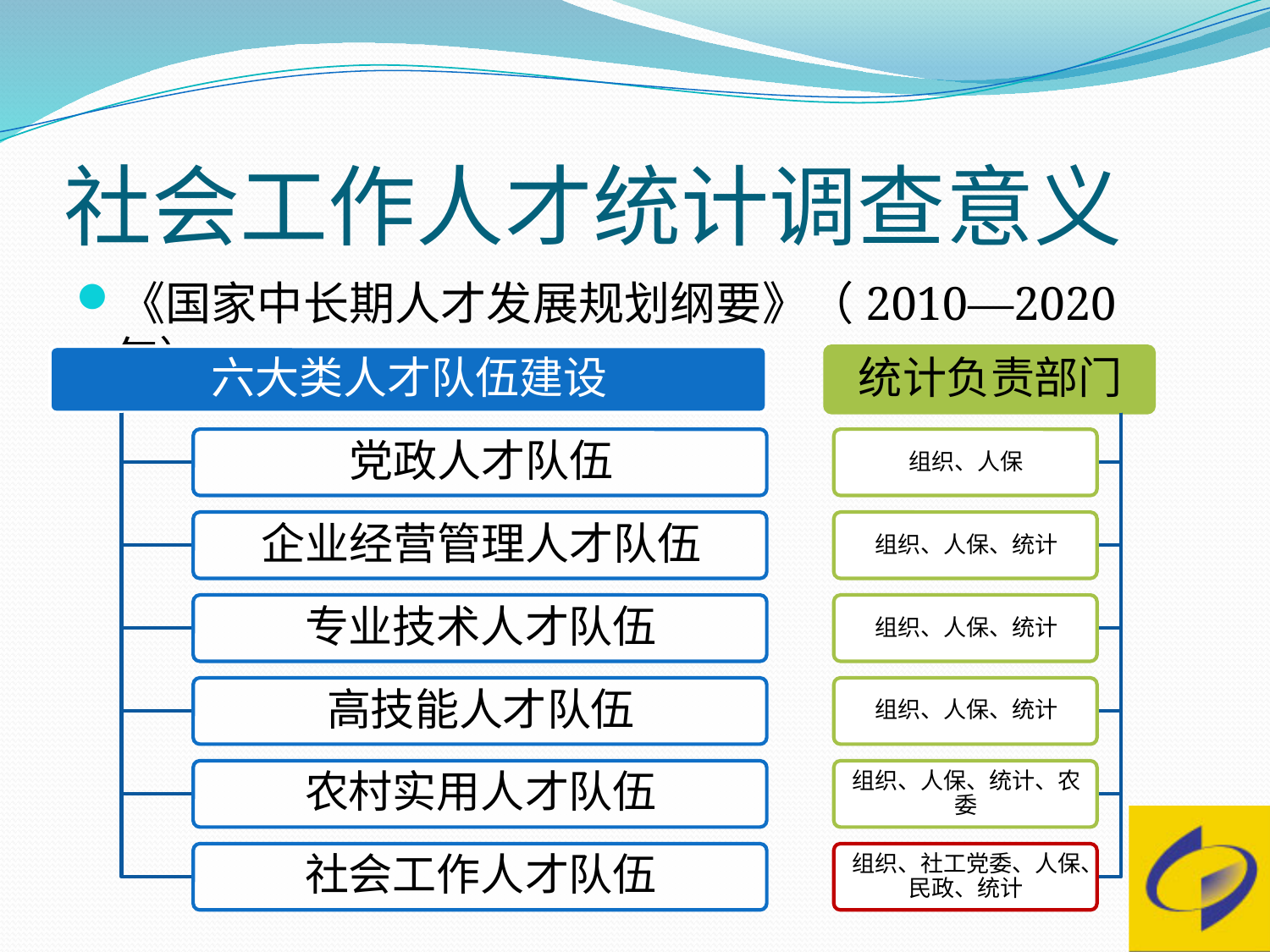

# 社会工作人才统计调查意义
《国家中长期人才发展规划纲要》（2010—2020年）
六大类人才队伍建设
党政人才队伍
企业经营管理人才队伍
专业技术人才队伍
高技能人才队伍
农村实用人才队伍
社会工作人才队伍
统计负责部门
组织、人保
组织、人保、统计
组织、人保、统计
组织、人保、统计
组织、人保、统计、农委
组织、社工党委、人保、民政、统计